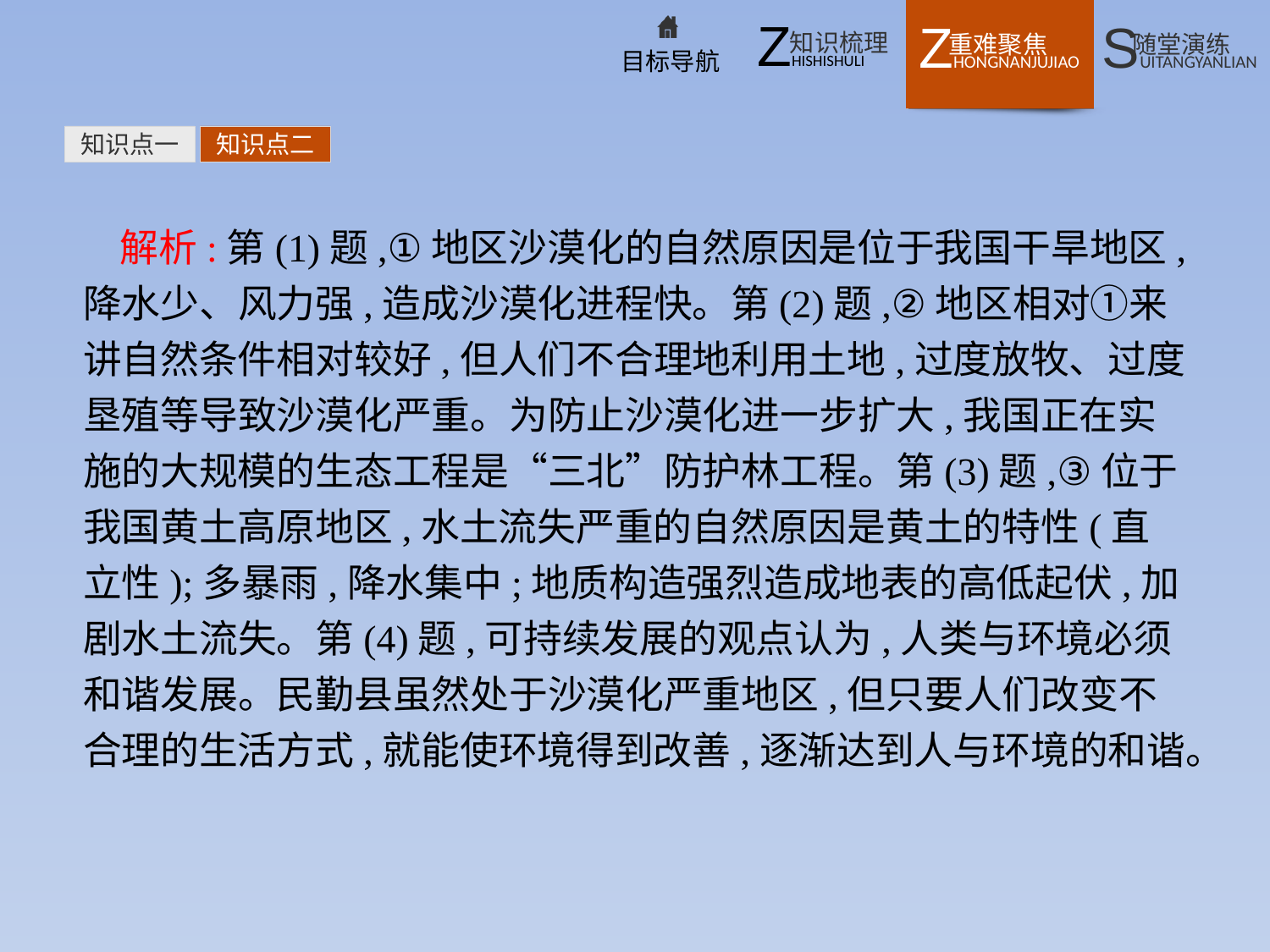

知识点一
知识点二
解析:第(1)题,①地区沙漠化的自然原因是位于我国干旱地区,降水少、风力强,造成沙漠化进程快。第(2)题,②地区相对①来讲自然条件相对较好,但人们不合理地利用土地,过度放牧、过度垦殖等导致沙漠化严重。为防止沙漠化进一步扩大,我国正在实施的大规模的生态工程是“三北”防护林工程。第(3)题,③位于我国黄土高原地区,水土流失严重的自然原因是黄土的特性(直立性);多暴雨,降水集中;地质构造强烈造成地表的高低起伏,加剧水土流失。第(4)题,可持续发展的观点认为,人类与环境必须和谐发展。民勤县虽然处于沙漠化严重地区,但只要人们改变不合理的生活方式,就能使环境得到改善,逐渐达到人与环境的和谐。